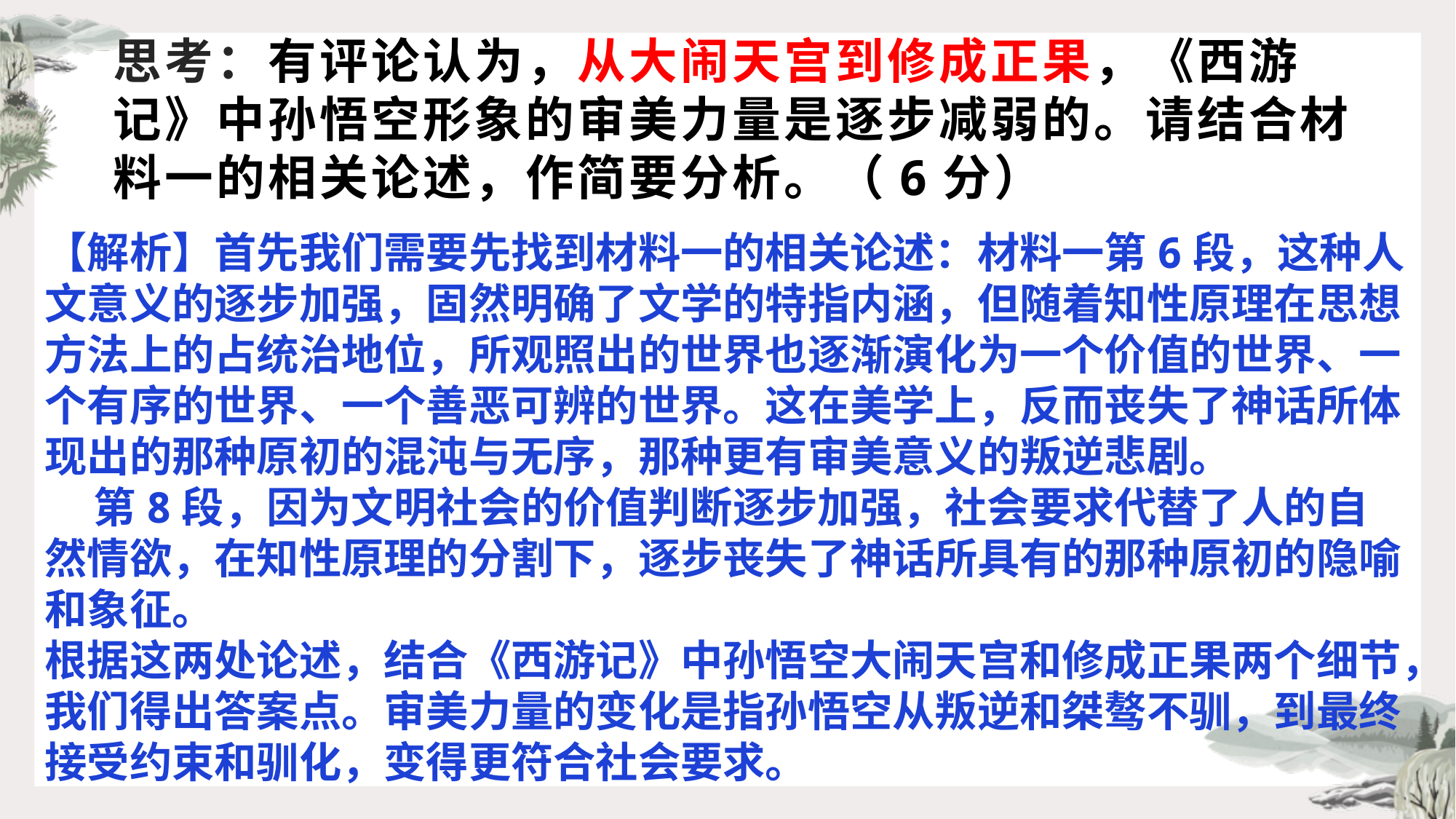

# 思考：有评论认为，从大闹天宫到修成正果，《西游记》中孙悟空形象的审美力量是逐步减弱的。请结合材料一的相关论述，作简要分析。（6分）
【解析】首先我们需要先找到材料一的相关论述：材料一第6段，这种人文意义的逐步加强，固然明确了文学的特指内涵，但随着知性原理在思想方法上的占统治地位，所观照出的世界也逐渐演化为一个价值的世界、一个有序的世界、一个善恶可辨的世界。这在美学上，反而丧失了神话所体现出的那种原初的混沌与无序，那种更有审美意义的叛逆悲剧。
    第8段，因为文明社会的价值判断逐步加强，社会要求代替了人的自然情欲，在知性原理的分割下，逐步丧失了神话所具有的那种原初的隐喻和象征。
根据这两处论述，结合《西游记》中孙悟空大闹天宫和修成正果两个细节，我们得出答案点。审美力量的变化是指孙悟空从叛逆和桀骜不驯，到最终接受约束和驯化，变得更符合社会要求。